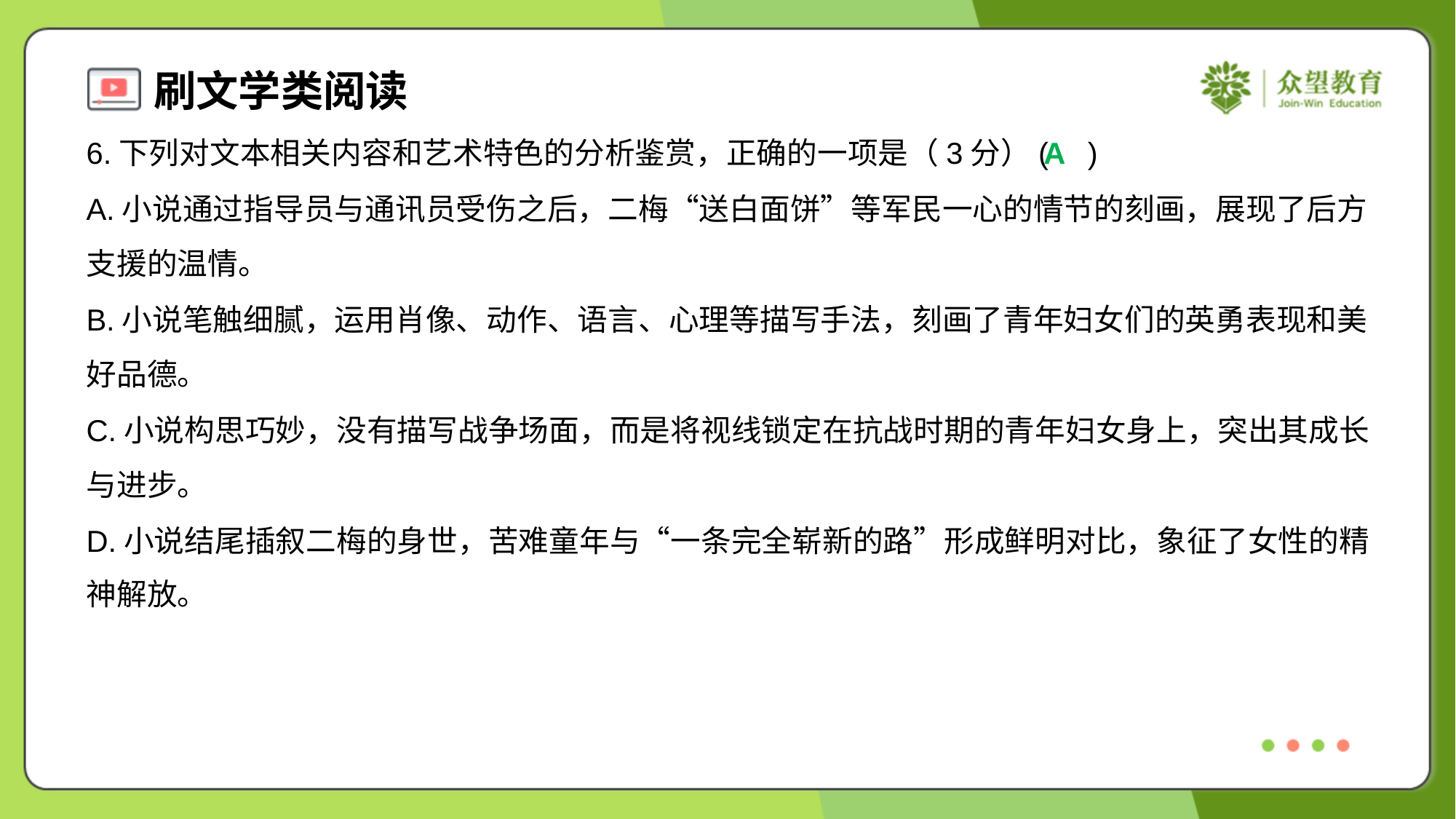

6.下列对文本相关内容和艺术特色的分析鉴赏，正确的一项是（3分）(     )
A
A.小说通过指导员与通讯员受伤之后，二梅“送白面饼”等军民一心的情节的刻画，展现了后方
支援的温情。
B.小说笔触细腻，运用肖像、动作、语言、心理等描写手法，刻画了青年妇女们的英勇表现和美
好品德。
C.小说构思巧妙，没有描写战争场面，而是将视线锁定在抗战时期的青年妇女身上，突出其成长
与进步。
D.小说结尾插叙二梅的身世，苦难童年与“一条完全崭新的路”形成鲜明对比，象征了女性的精
神解放。